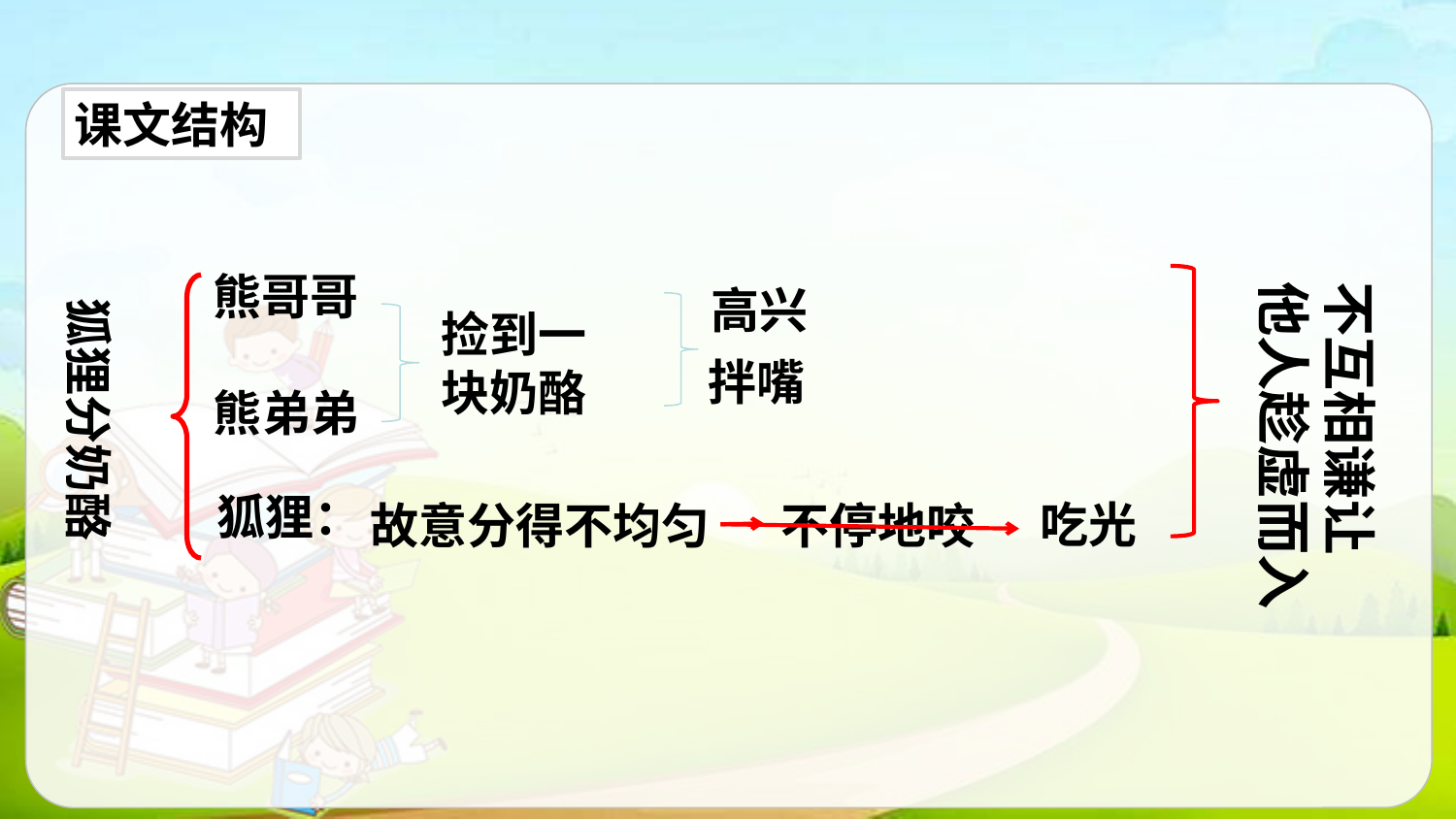

课文结构
熊哥哥

狐狸分奶酪
高兴

不互相谦让
他人趁虚而入

捡到一块奶酪

拌嘴
熊弟弟
狐狸：
吃光
故意分得不均匀
不停地咬